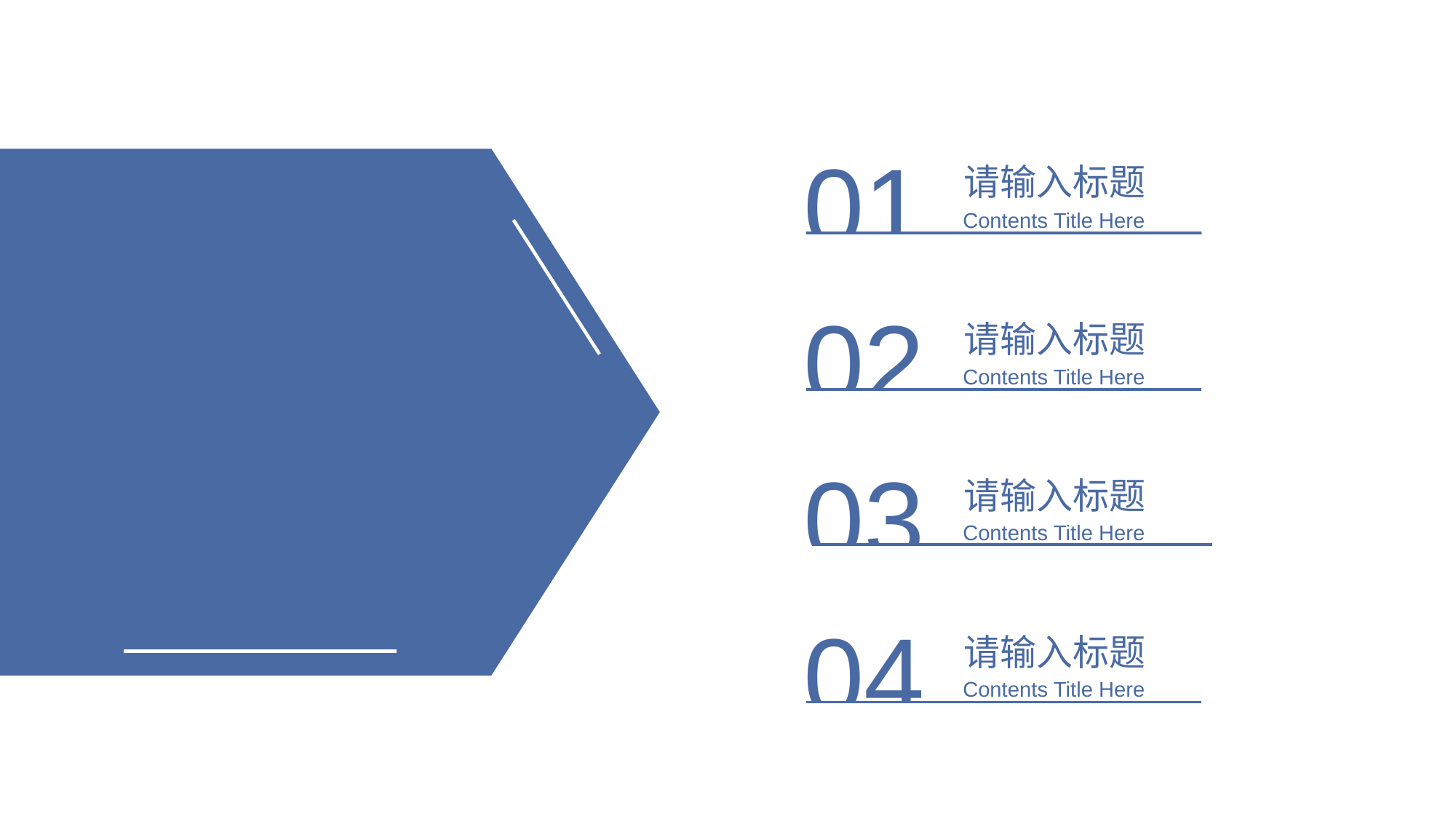

01
请输入标题
Contents Title Here

02
请输入标题
Contents Title Here

03
请输入标题
Contents Title Here

04
请输入标题
Contents Title Here